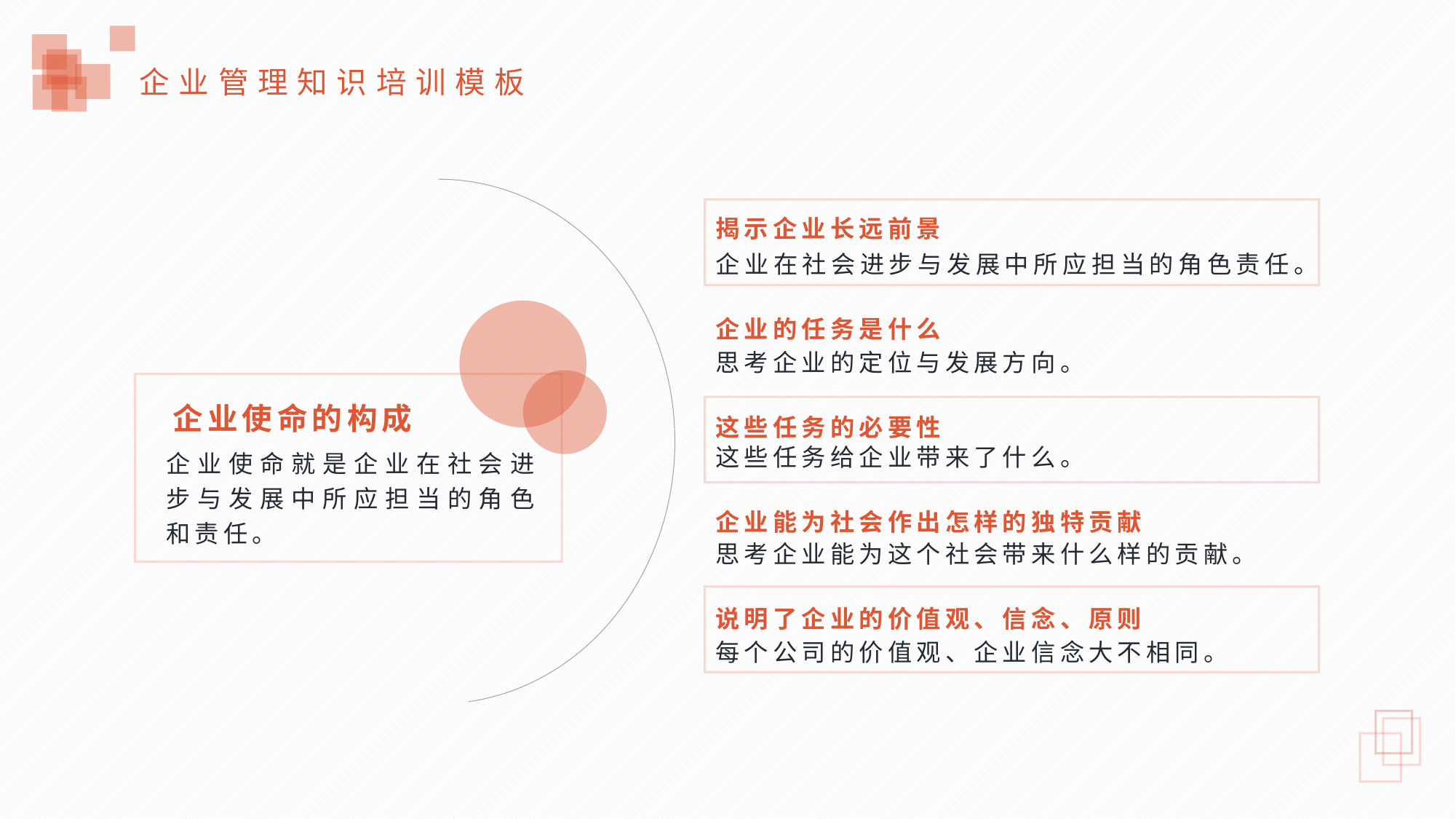

揭示企业长远前景
企业在社会进步与发展中所应担当的角色责任。

企业使命的构成
企业使命就是企业在社会进步与发展中所应担当的角色和责任。
企业的任务是什么
思考企业的定位与发展方向。

这些任务的必要性
这些任务给企业带来了什么。
企业能为社会作出怎样的独特贡献
思考企业能为这个社会带来什么样的贡献。

说明了企业的价值观、信念、原则
每个公司的价值观、企业信念大不相同。